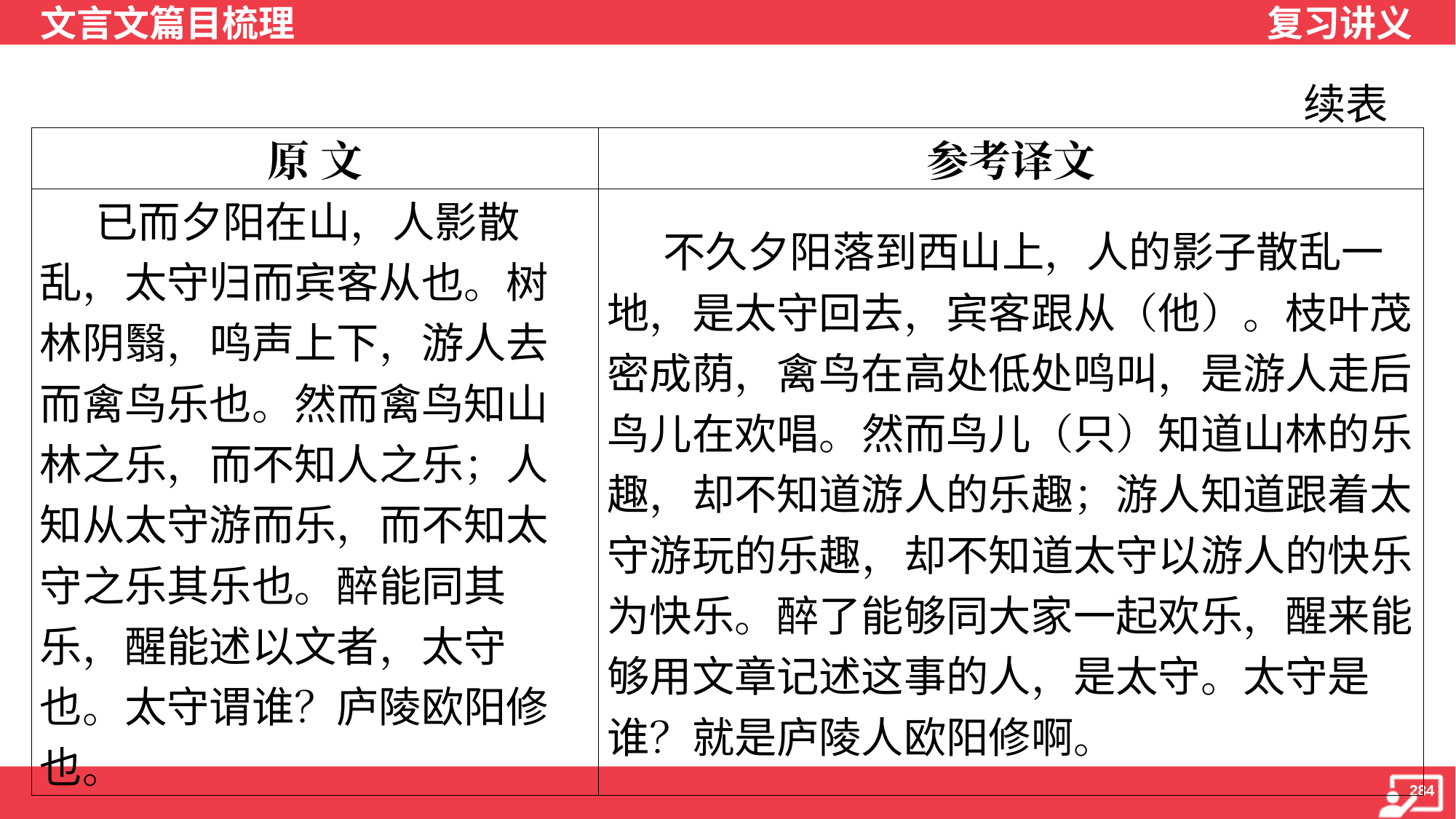

续表
| 原 文 | 参考译文 |
| --- | --- |
| 已而夕阳在山，人影散乱，太守归而宾客从也。树林阴翳，鸣声上下，游人去而禽鸟乐也。然而禽鸟知山林之乐，而不知人之乐；人知从太守游而乐，而不知太守之乐其乐也。醉能同其乐，醒能述以文者，太守也。太守谓谁？庐陵欧阳修也。 | 不久夕阳落到西山上，人的影子散乱一地，是太守回去，宾客跟从（他）。枝叶茂密成荫，禽鸟在高处低处鸣叫，是游人走后鸟儿在欢唱。然而鸟儿（只）知道山林的乐趣，却不知道游人的乐趣；游人知道跟着太守游玩的乐趣，却不知道太守以游人的快乐为快乐。醉了能够同大家一起欢乐，醒来能够用文章记述这事的人，是太守。太守是谁？就是庐陵人欧阳修啊。 |